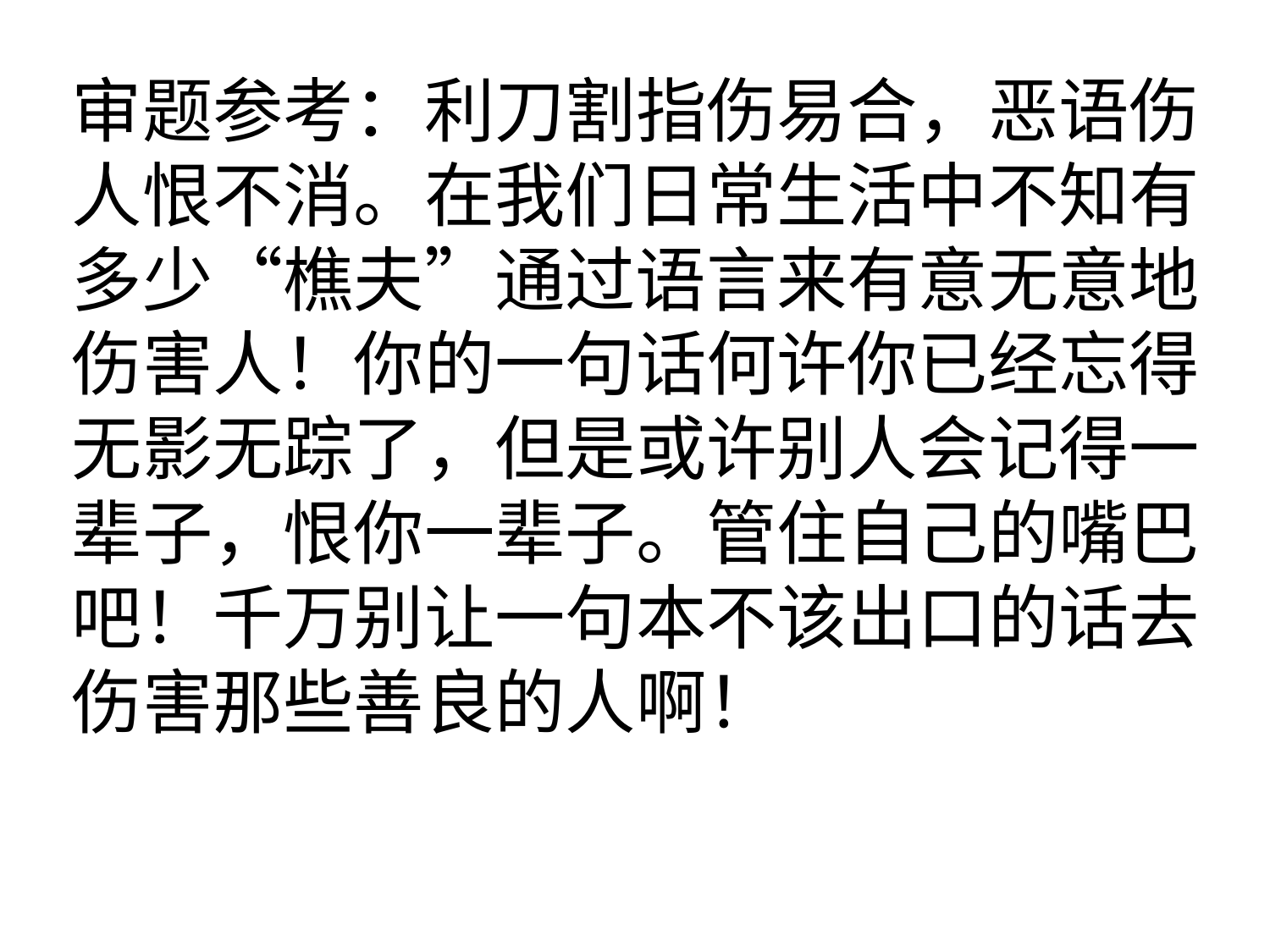

审题参考：利刀割指伤易合，恶语伤人恨不消。在我们日常生活中不知有多少“樵夫”通过语言来有意无意地伤害人！你的一句话何许你已经忘得无影无踪了，但是或许别人会记得一辈子，恨你一辈子。管住自己的嘴巴吧！千万别让一句本不该出口的话去伤害那些善良的人啊！